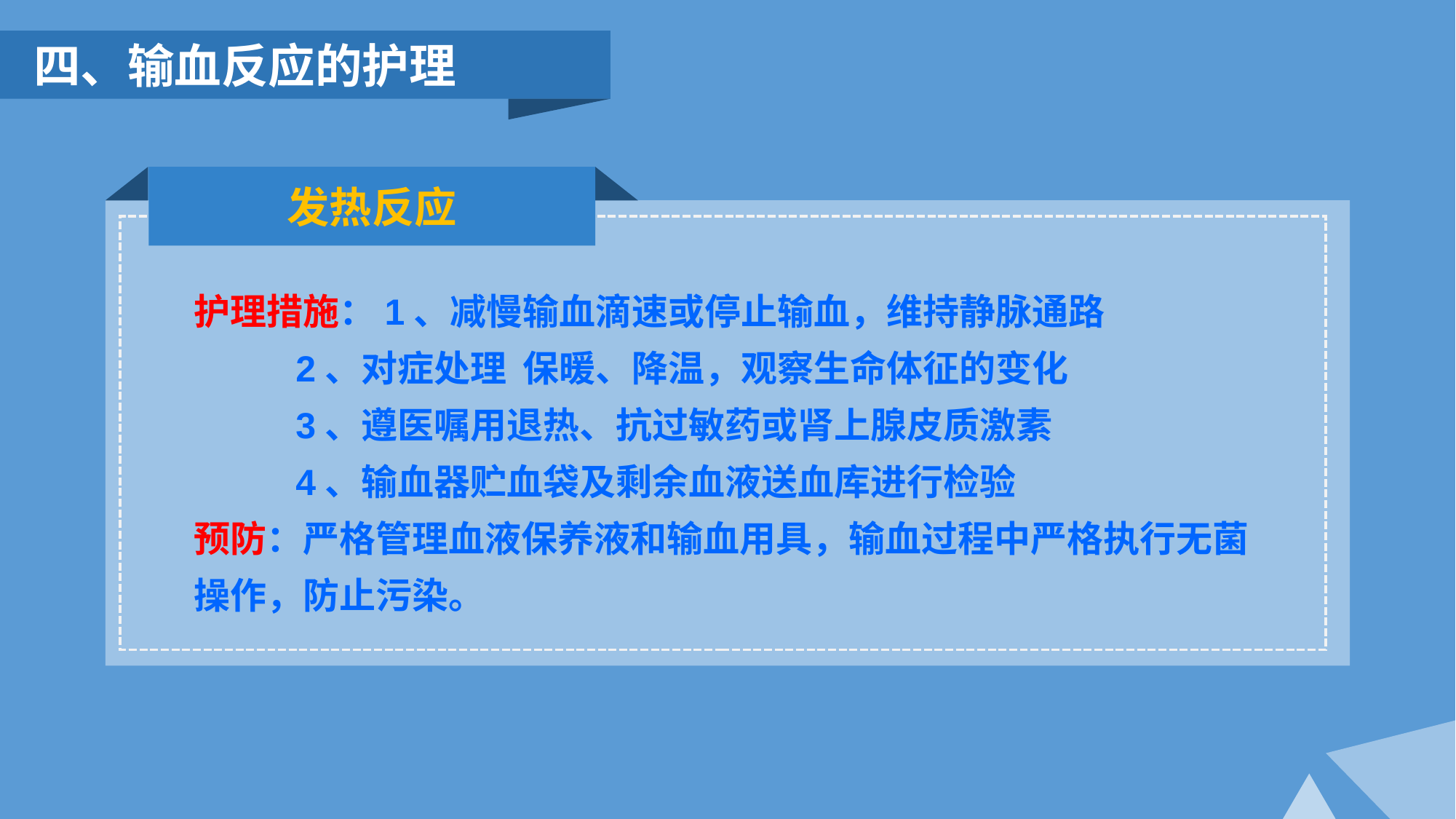

四、输血反应的护理

发热反应

护理措施：1、减慢输血滴速或停止输血，维持静脉通路
          2、对症处理  保暖、降温，观察生命体征的变化
          3、遵医嘱用退热、抗过敏药或肾上腺皮质激素
          4、输血器贮血袋及剩余血液送血库进行检验
预防：严格管理血液保养液和输血用具，输血过程中严格执行无菌操作，防止污染。